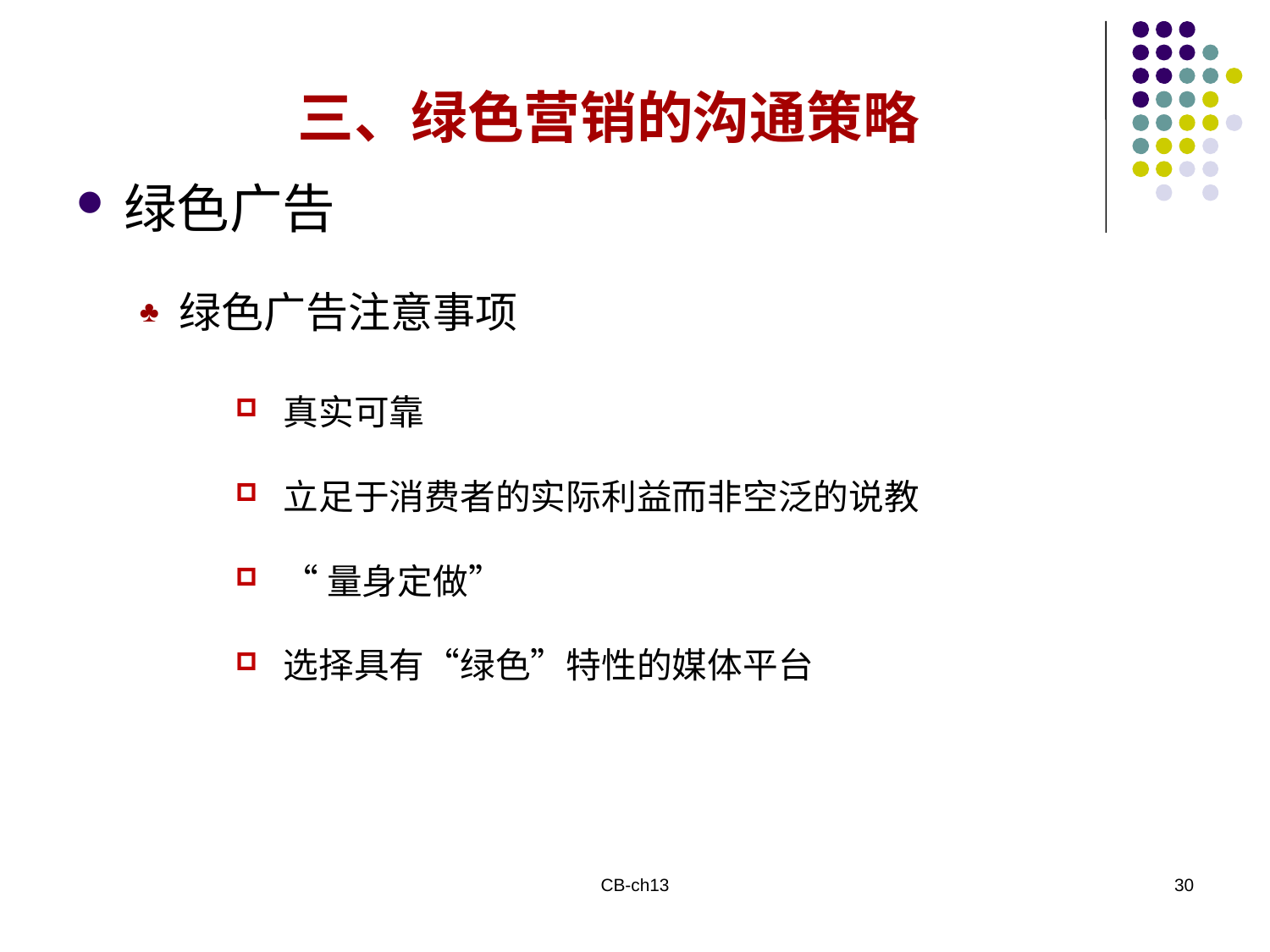

三、绿色营销的沟通策略
绿色广告
绿色广告注意事项
真实可靠
立足于消费者的实际利益而非空泛的说教
“量身定做”
选择具有“绿色”特性的媒体平台
CB-ch13
30